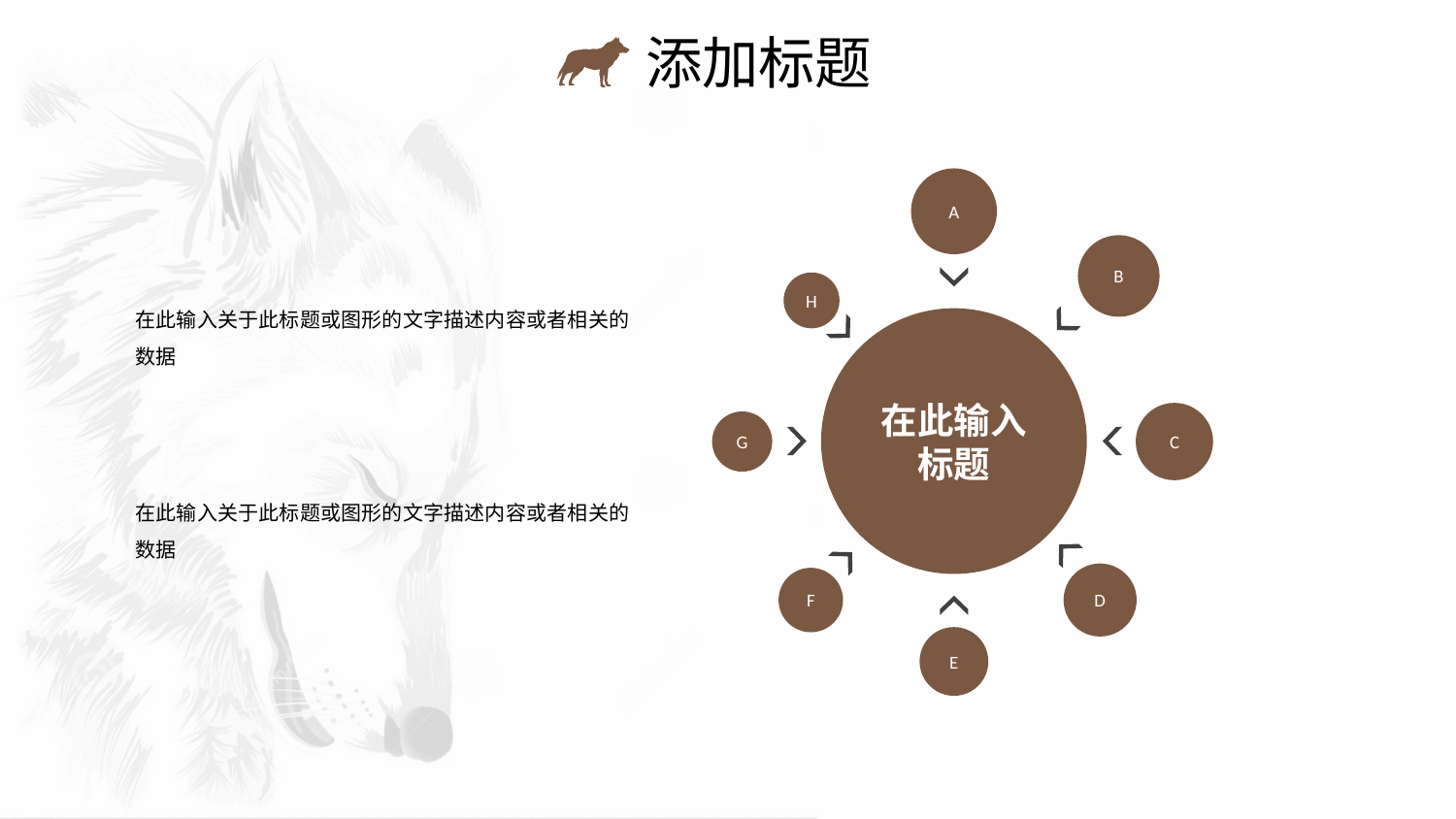

添加标题

A
B

H
在此输入关于此标题或图形的文字描述内容或者相关的数据
在此输入标题

C
G

在此输入关于此标题或图形的文字描述内容或者相关的数据

D
F

E